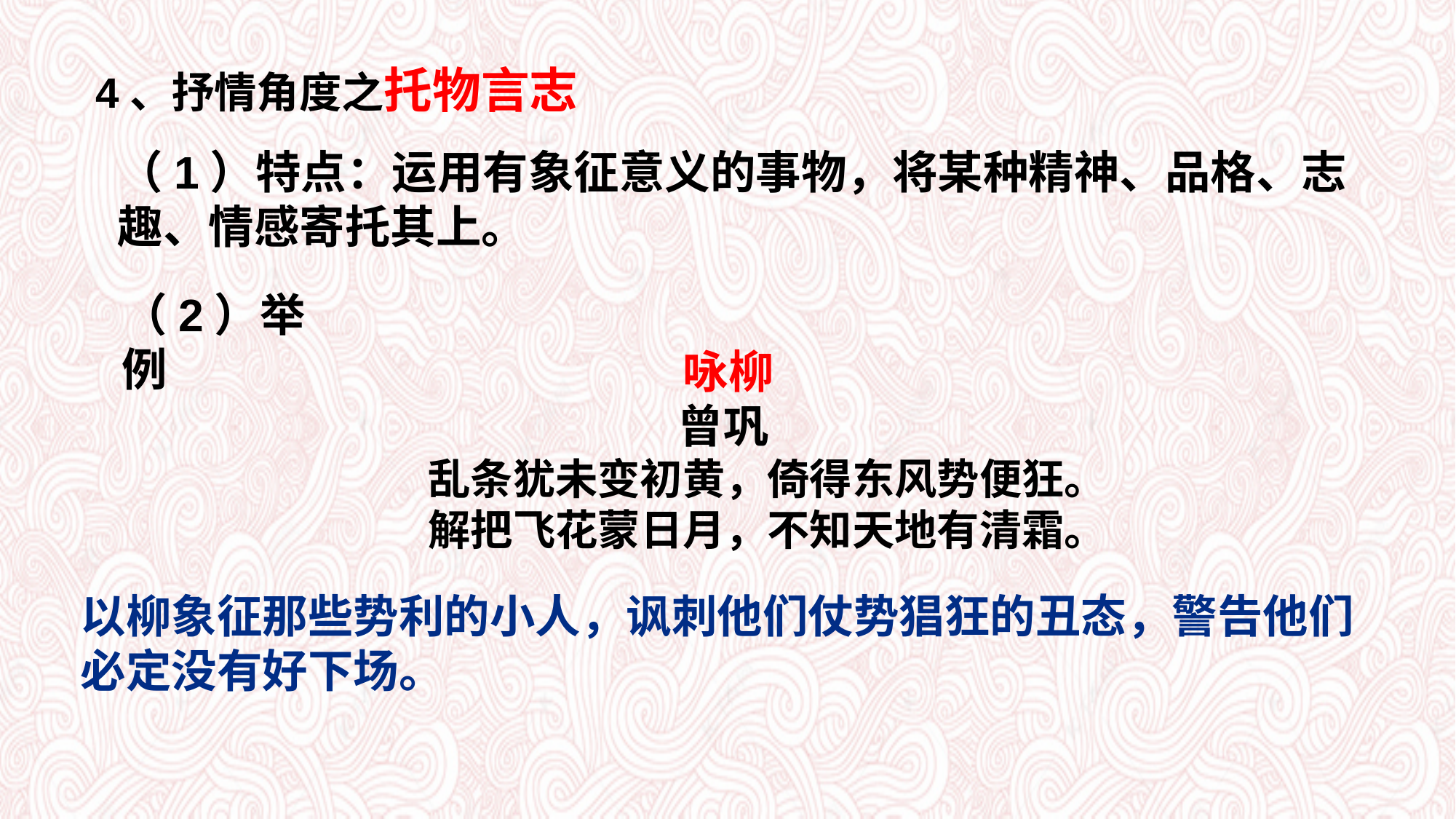

4、抒情角度之托物言志
（1）特点：运用有象征意义的事物，将某种精神、品格、志趣、情感寄托其上。
（2）举例
咏柳
曾巩
       乱条犹未变初黄，倚得东风势便狂。
       解把飞花蒙日月，不知天地有清霜。
以柳象征那些势利的小人，讽刺他们仗势猖狂的丑态，警告他们必定没有好下场。